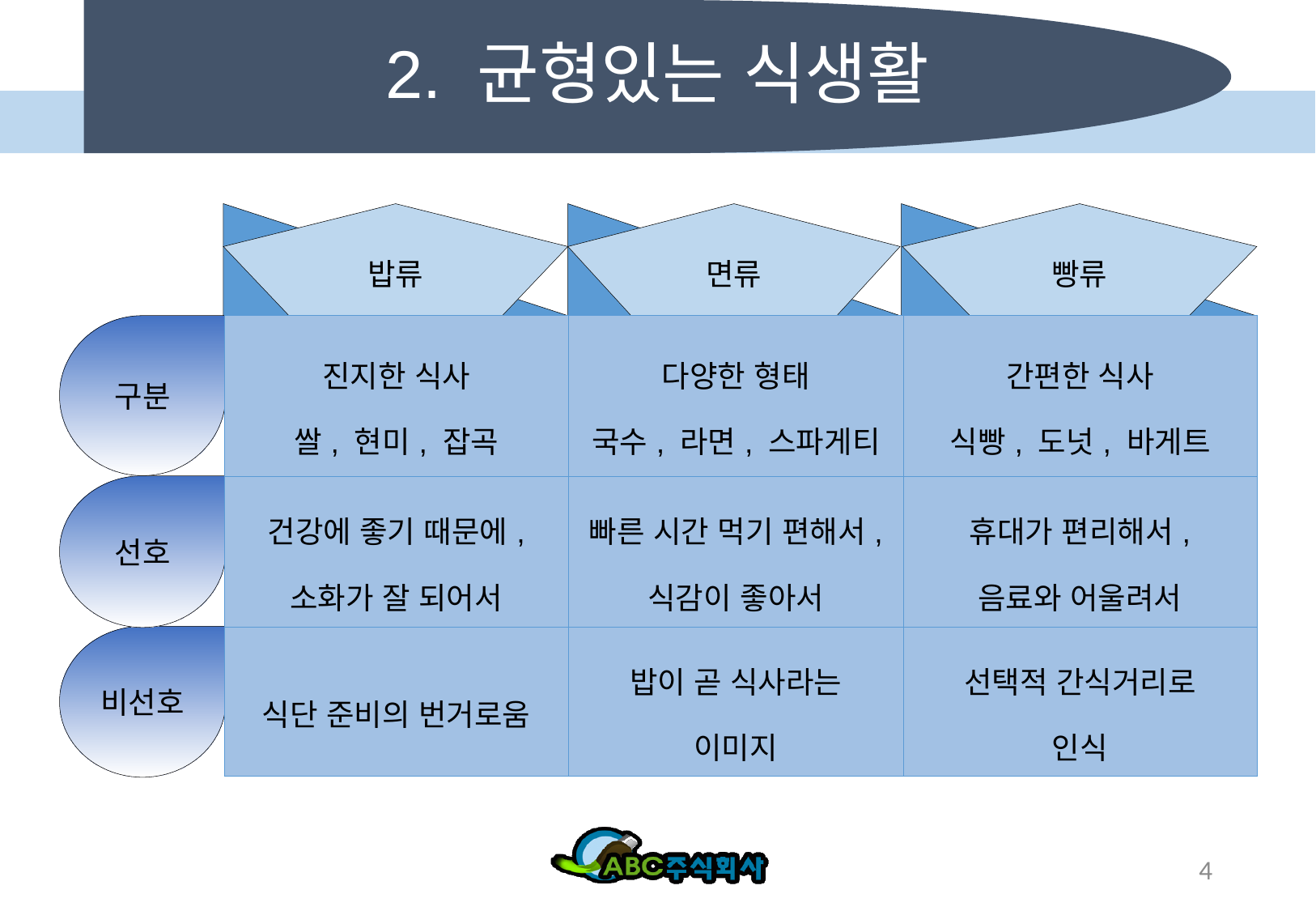

# 2. 균형있는 식생활
밥류
면류
빵류

구분
| 진지한 식사 쌀, 현미, 잡곡 | 다양한 형태 국수, 라면, 스파게티 | 간편한 식사 식빵, 도넛, 바게트 |
| --- | --- | --- |
| 건강에 좋기 때문에, 소화가 잘 되어서 | 빠른 시간 먹기 편해서, 식감이 좋아서 | 휴대가 편리해서, 음료와 어울려서 |
| 식단 준비의 번거로움 | 밥이 곧 식사라는 이미지 | 선택적 간식거리로 인식 |
선호
비선호
4